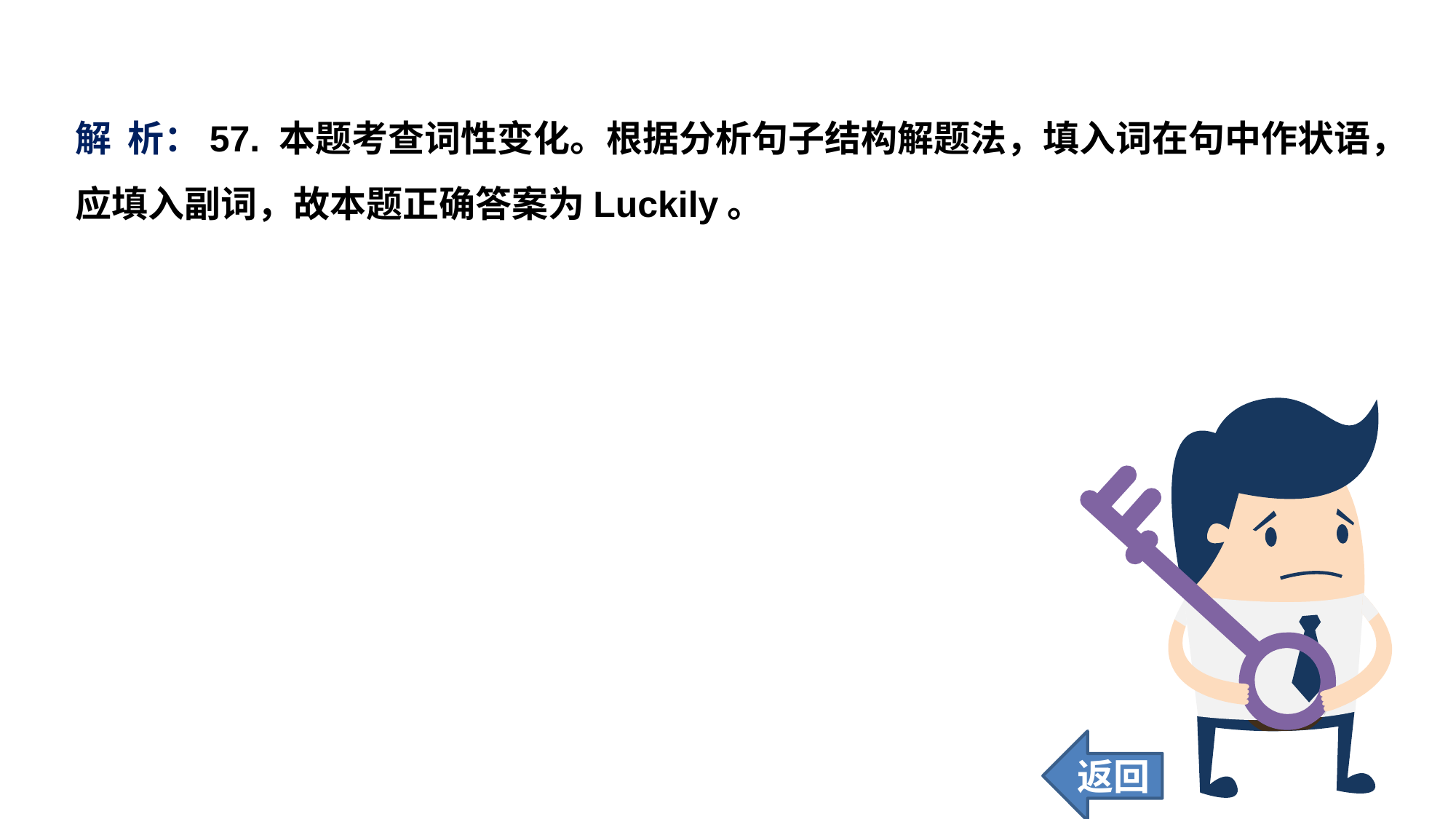

解  析：57. 本题考查词性变化。根据分析句子结构解题法，填入词在句中作状语，应填入副词，故本题正确答案为Luckily。

返回
269